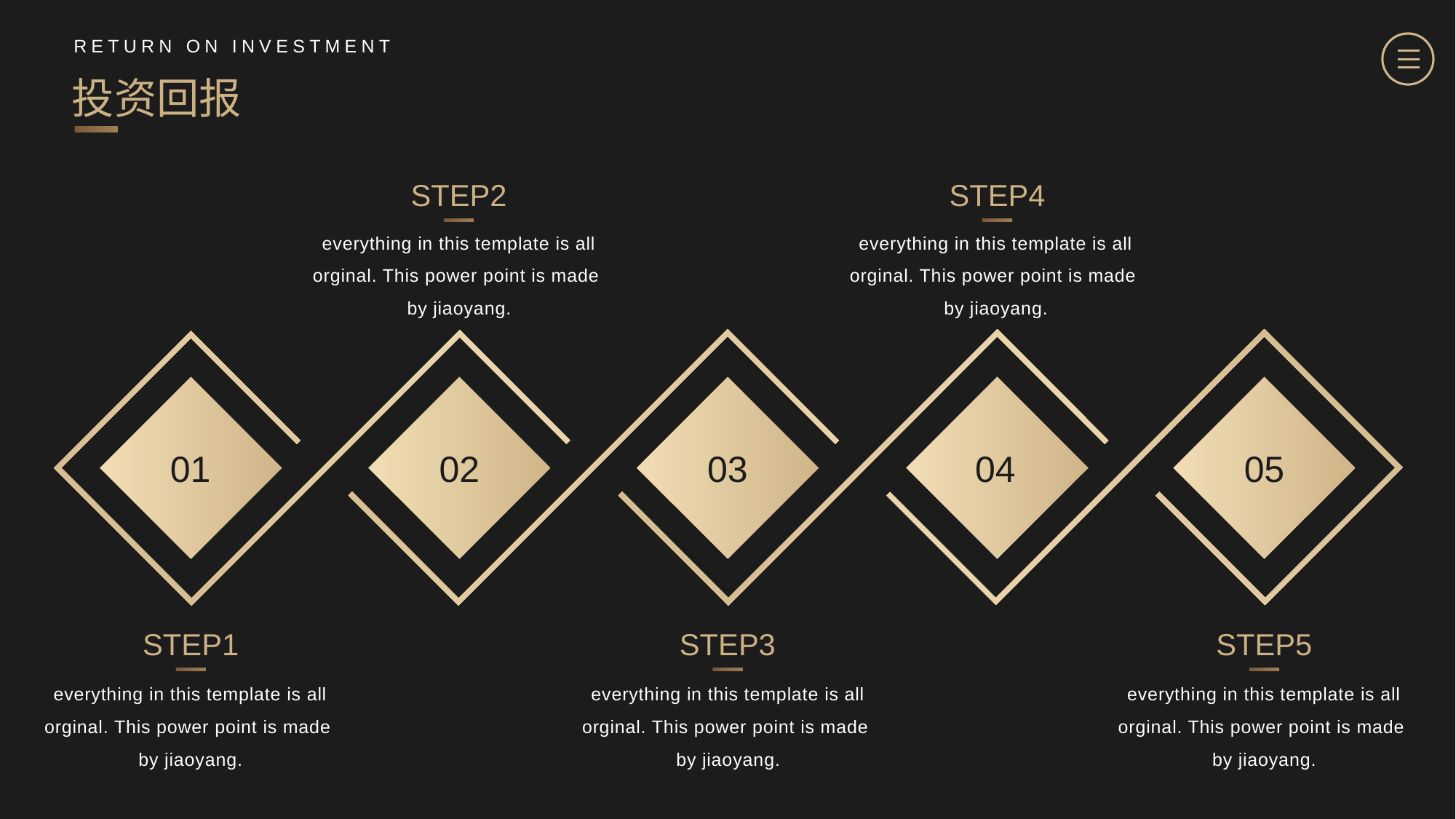

RETURN ON INVESTMENT

投资回报

STEP2

everything in this template is all orginal. This power point is made
by jiaoyang.
STEP4

everything in this template is all orginal. This power point is made
by jiaoyang.

01
02
03
04
05
STEP1

everything in this template is all orginal. This power point is made
by jiaoyang.
STEP3

everything in this template is all orginal. This power point is made
by jiaoyang.
STEP5

everything in this template is all orginal. This power point is made
by jiaoyang.